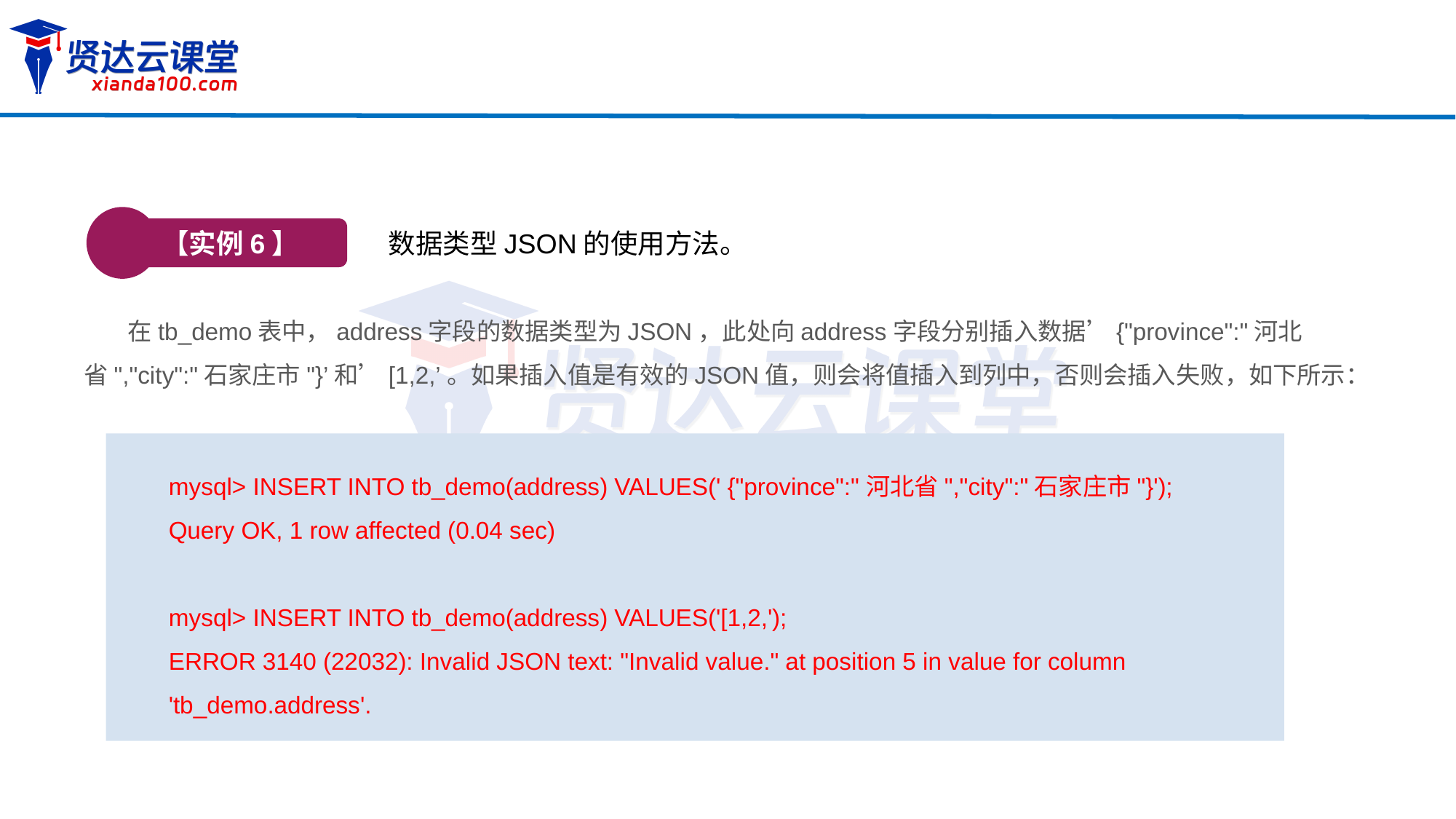

【实例6】
数据类型JSON的使用方法。
       在tb_demo表中，address字段的数据类型为JSON，此处向address字段分别插入数据’{"province":"河北省","city":"石家庄市"}’和’[1,2,’。如果插入值是有效的JSON值，则会将值插入到列中，否则会插入失败，如下所示：

mysql> INSERT INTO tb_demo(address) VALUES(' {"province":"河北省","city":"石家庄市"}');
Query OK, 1 row affected (0.04 sec)

mysql> INSERT INTO tb_demo(address) VALUES('[1,2,');
ERROR 3140 (22032): Invalid JSON text: "Invalid value." at position 5 in value for column 'tb_demo.address'.